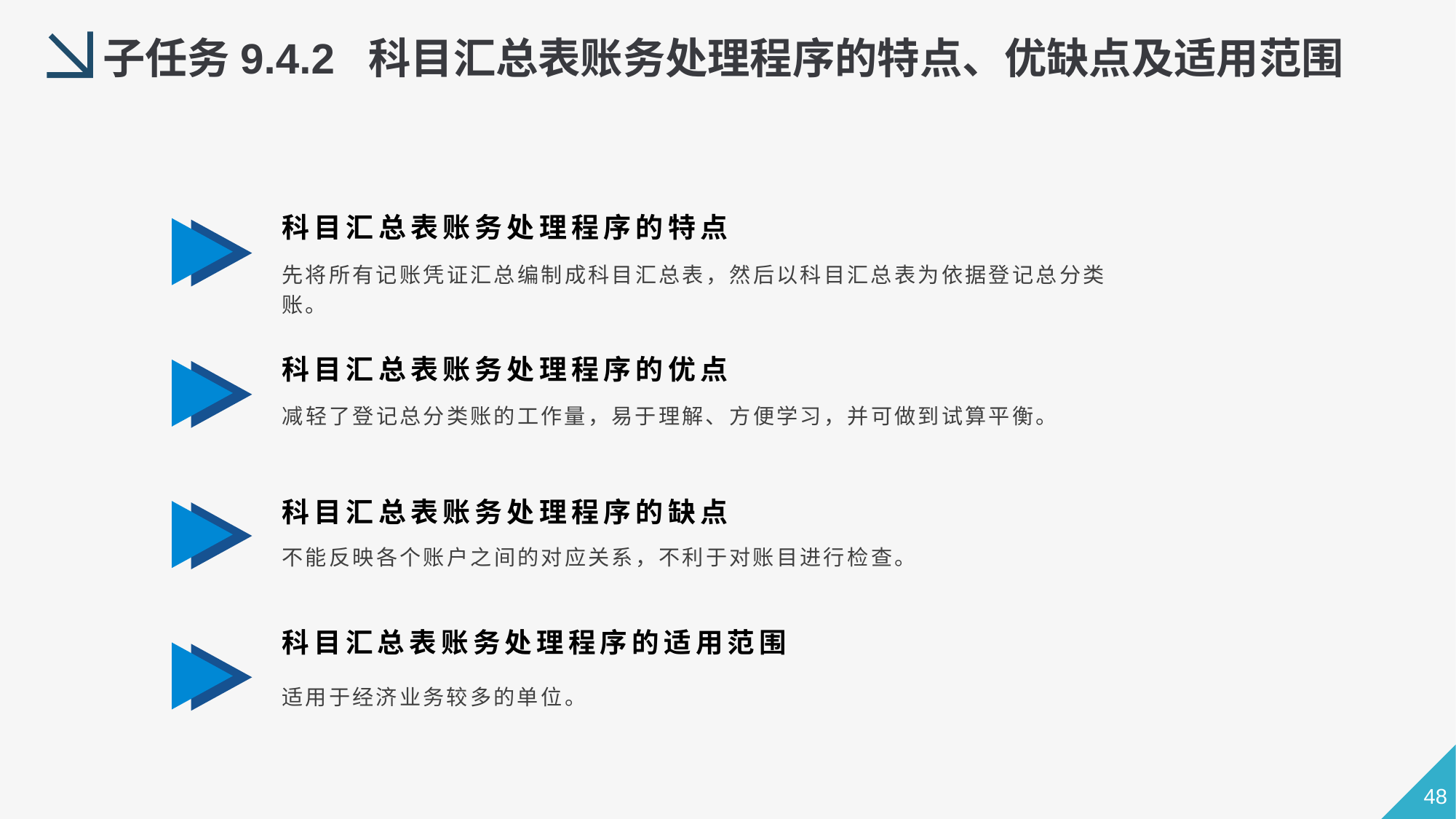

子任务9.4.2  科目汇总表账务处理程序的特点、优缺点及适用范围

科目汇总表账务处理程序的特点

先将所有记账凭证汇总编制成科目汇总表，然后以科目汇总表为依据登记总分类账。
科目汇总表账务处理程序的优点

减轻了登记总分类账的工作量，易于理解、方便学习，并可做到试算平衡。
科目汇总表账务处理程序的缺点

不能反映各个账户之间的对应关系，不利于对账目进行检查。
科目汇总表账务处理程序的适用范围

适用于经济业务较多的单位。